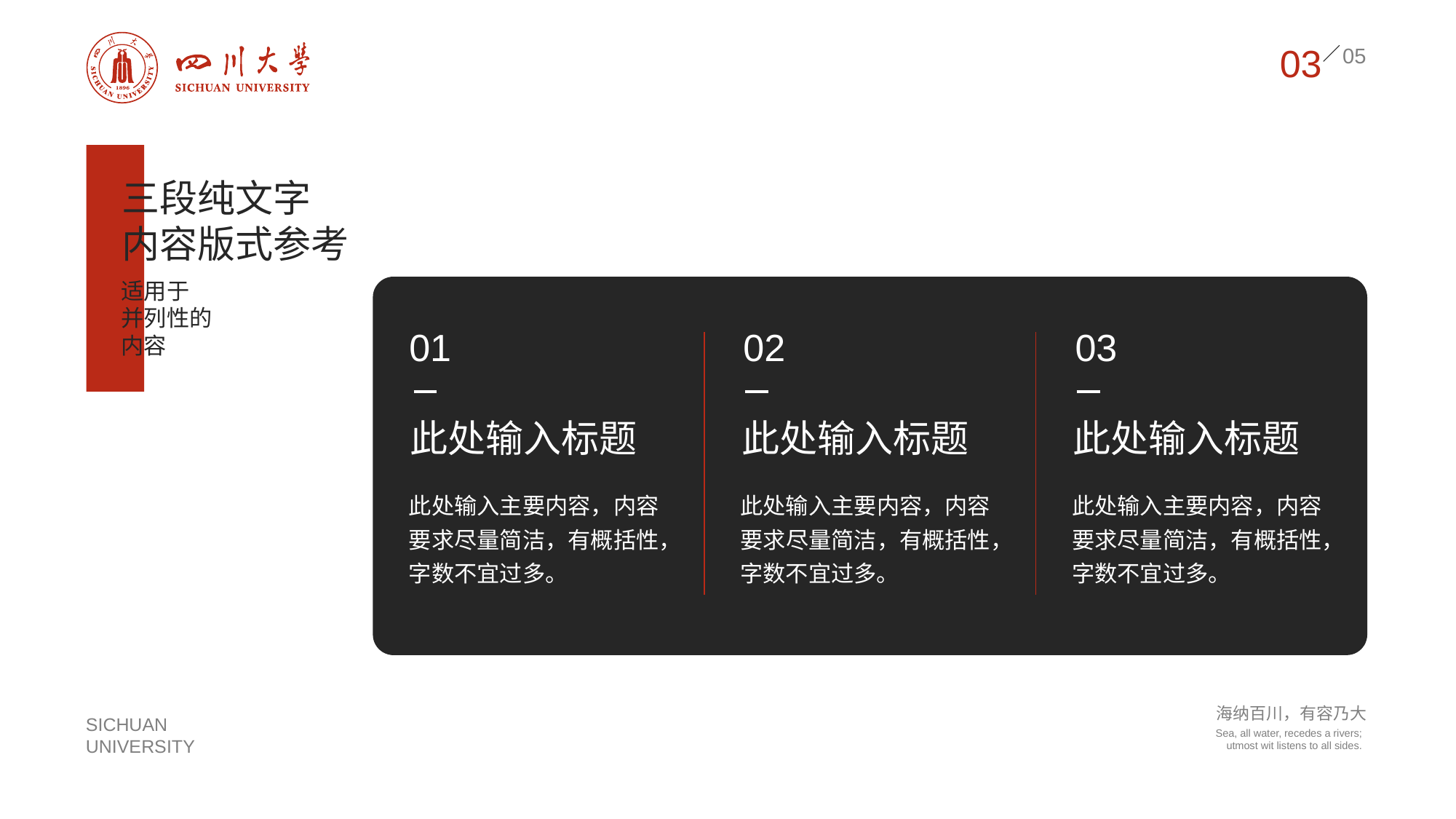

03

三段纯文字
内容版式参考

适用于
并列性的
内容
01
02
03
此处输入标题
此处输入标题
此处输入标题
此处输入主要内容，内容要求尽量简洁，有概括性，字数不宜过多。
此处输入主要内容，内容要求尽量简洁，有概括性，字数不宜过多。
此处输入主要内容，内容要求尽量简洁，有概括性，字数不宜过多。